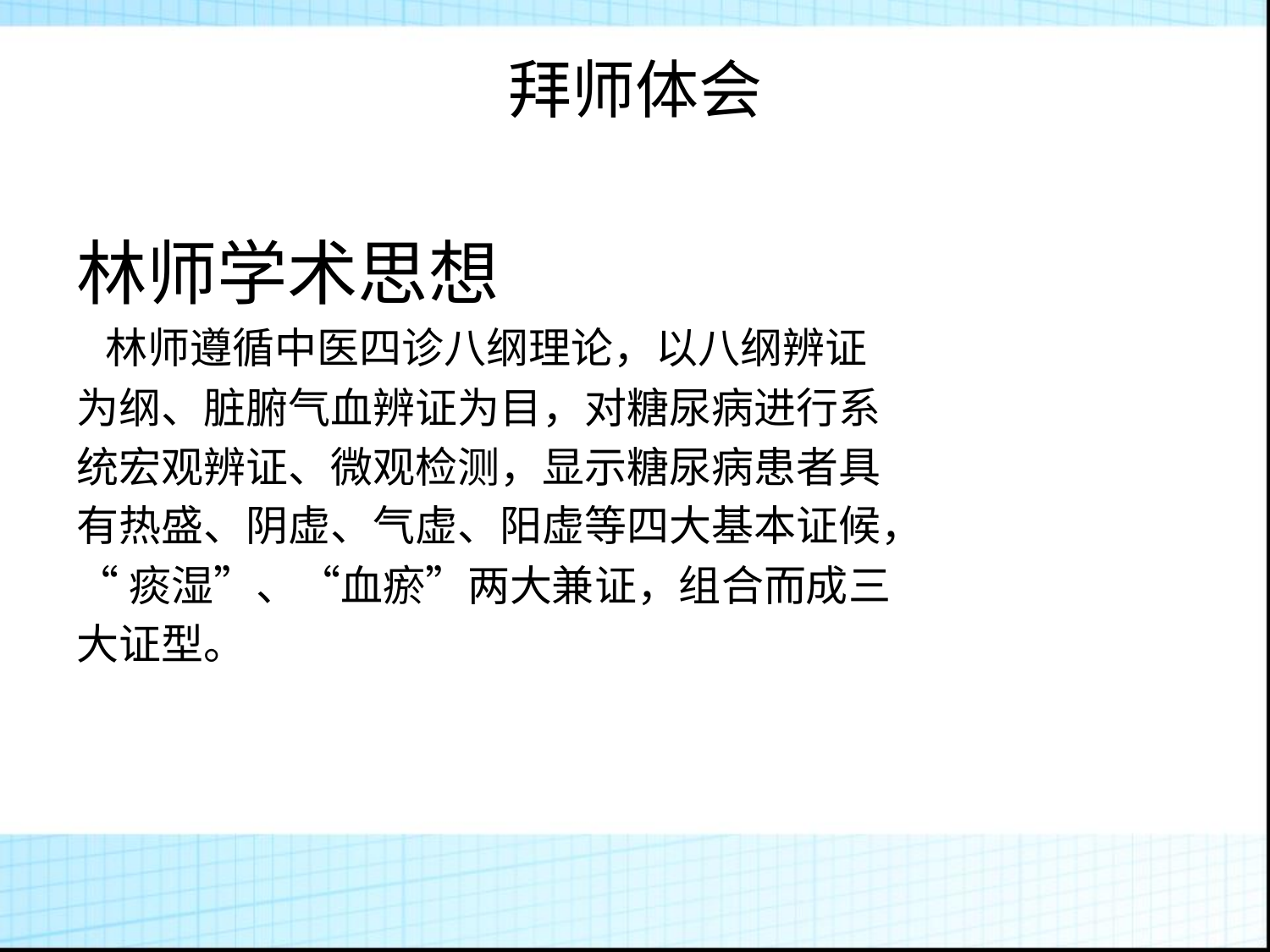

拜师体会
林师学术思想
  林师遵循中医四诊八纲理论，以八纲辨证
为纲、脏腑气血辨证为目，对糖尿病进行系
统宏观辨证、微观检测，显示糖尿病患者具
有热盛、阴虚、气虚、阳虚等四大基本证候，
“痰湿”、“血瘀”两大兼证，组合而成三
大证型。